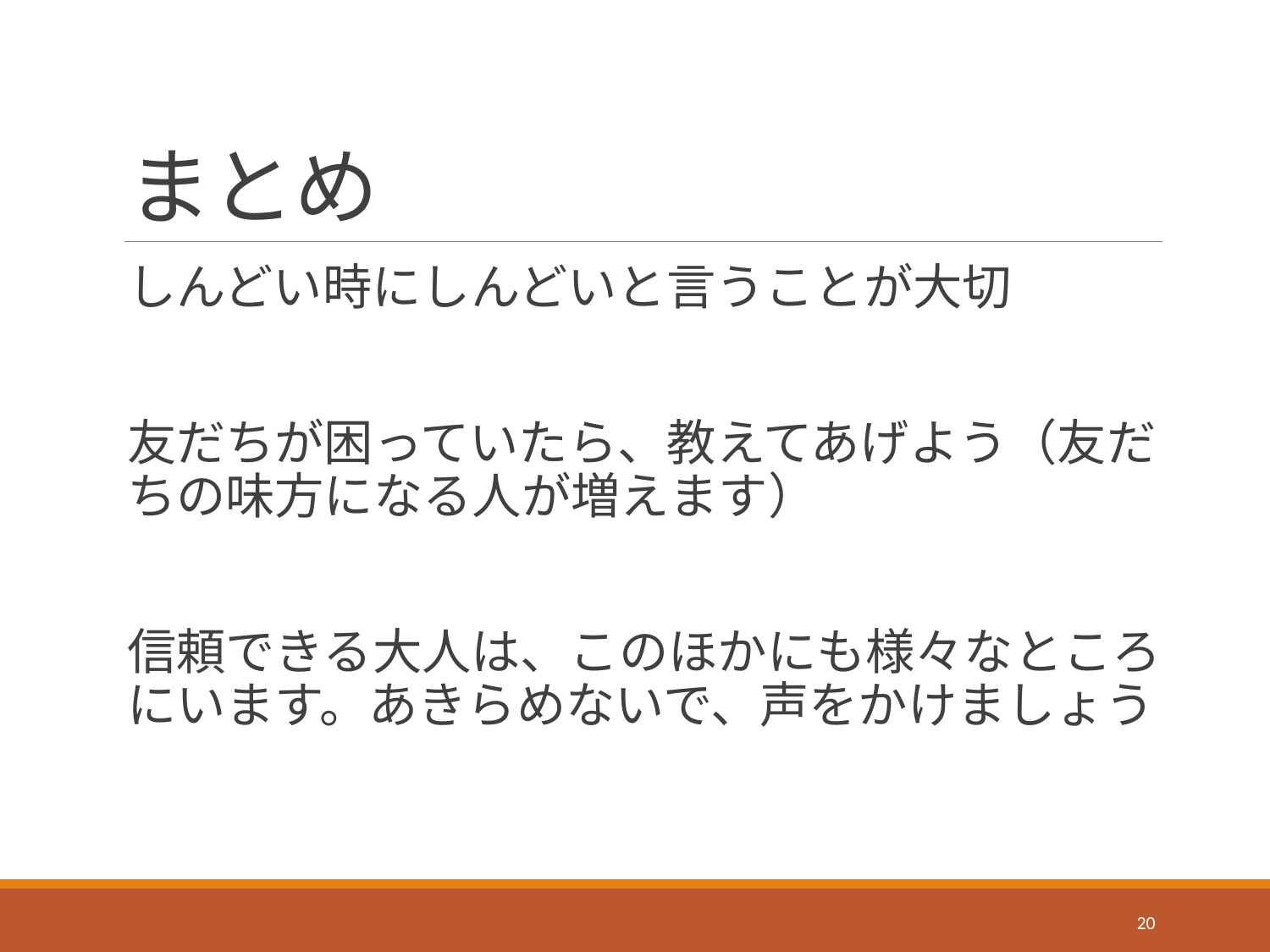

# まとめ
しんどい時にしんどいと言うことが大切

友だちが困っていたら、教えてあげよう（友だちの味方になる人が増えます）

信頼できる大人は、このほかにも様々なところにいます。あきらめないで、声をかけましょう
20